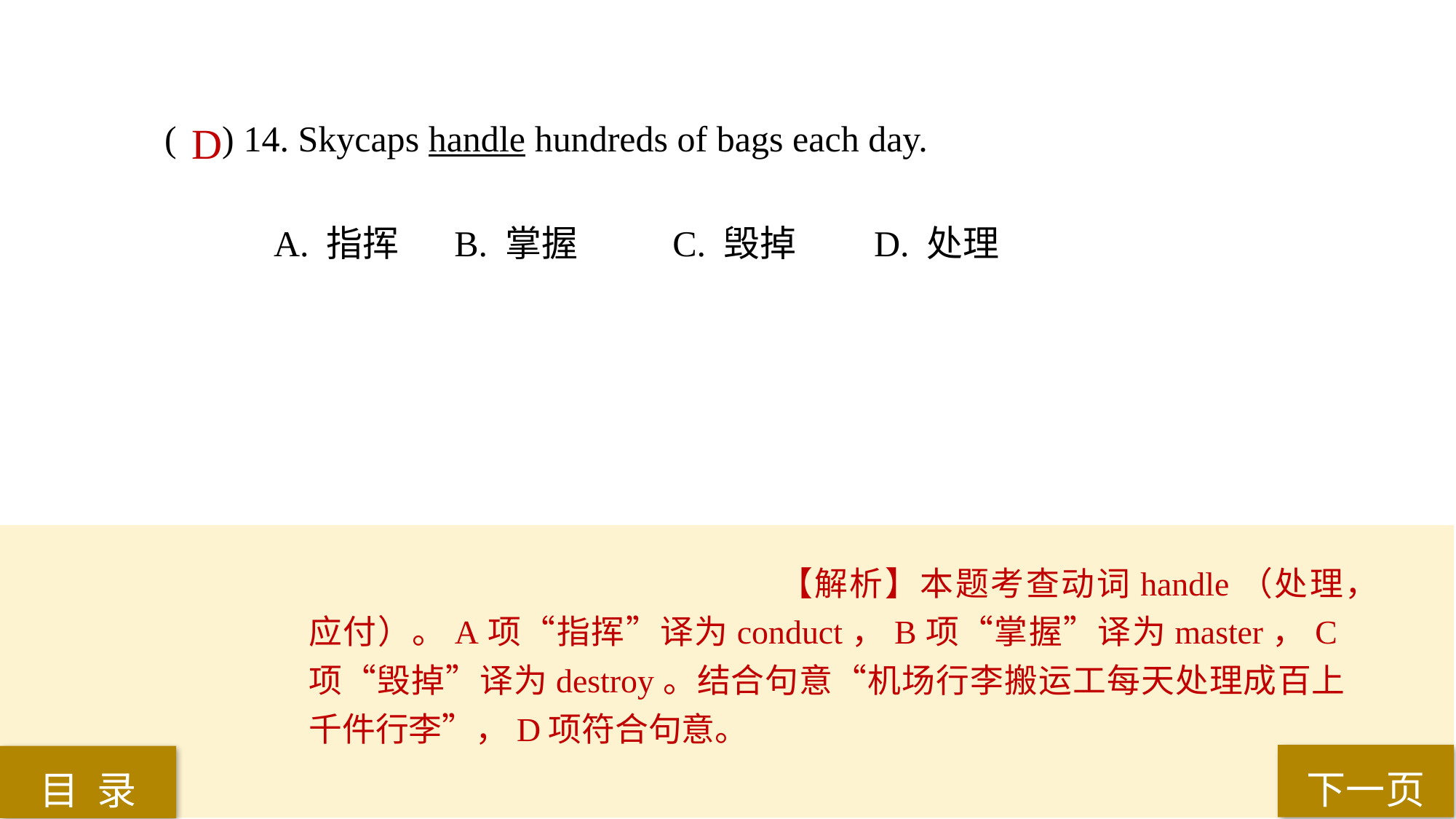

(     ) 14. Skycaps handle hundreds of bags each day.

A. 指挥	 B. 掌握	 C. 毁掉 	D. 处理
D
【解析】本题考查动词handle（处理，应付）。A项“指挥”译为conduct，B项“掌握”译为master，C项“毁掉”译为destroy。结合句意“机场行李搬运工每天处理成百上千件行李”，D项符合句意。